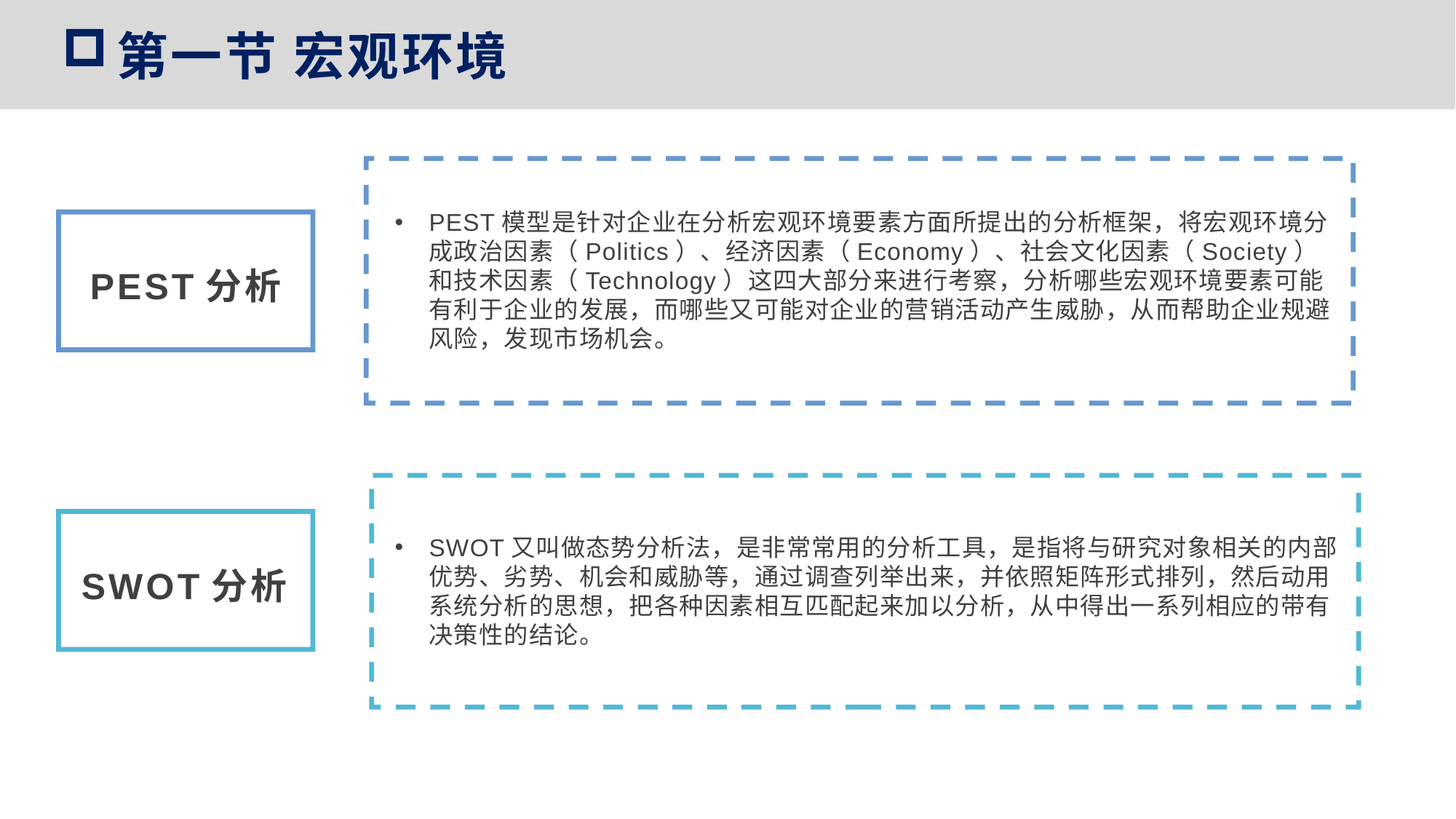

第一节 宏观环境

PEST模型是针对企业在分析宏观环境要素方面所提出的分析框架，将宏观环境分成政治因素（Politics）、经济因素（Economy）、社会文化因素（Society）和技术因素（Technology）这四大部分来进行考察，分析哪些宏观环境要素可能有利于企业的发展，而哪些又可能对企业的营销活动产生威胁，从而帮助企业规避风险，发现市场机会。

PEST分析

SWOT又叫做态势分析法，是非常常用的分析工具，是指将与研究对象相关的内部优势、劣势、机会和威胁等，通过调查列举出来，并依照矩阵形式排列，然后动用系统分析的思想，把各种因素相互匹配起来加以分析，从中得出一系列相应的带有决策性的结论。
SWOT分析